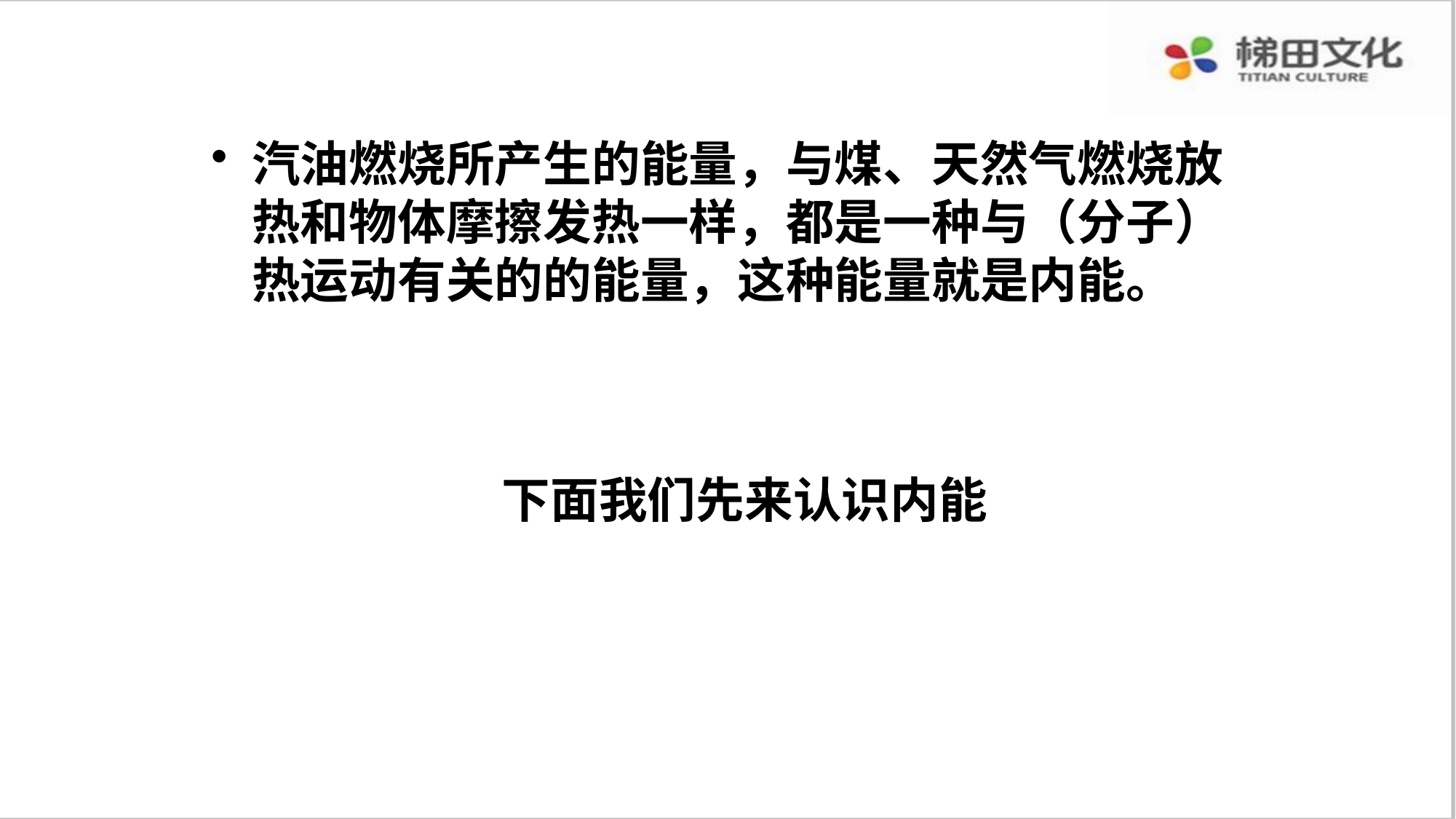

汽油燃烧所产生的能量，与煤、天然气燃烧放热和物体摩擦发热一样，都是一种与（分子）热运动有关的的能量，这种能量就是内能。

下面我们先来认识内能